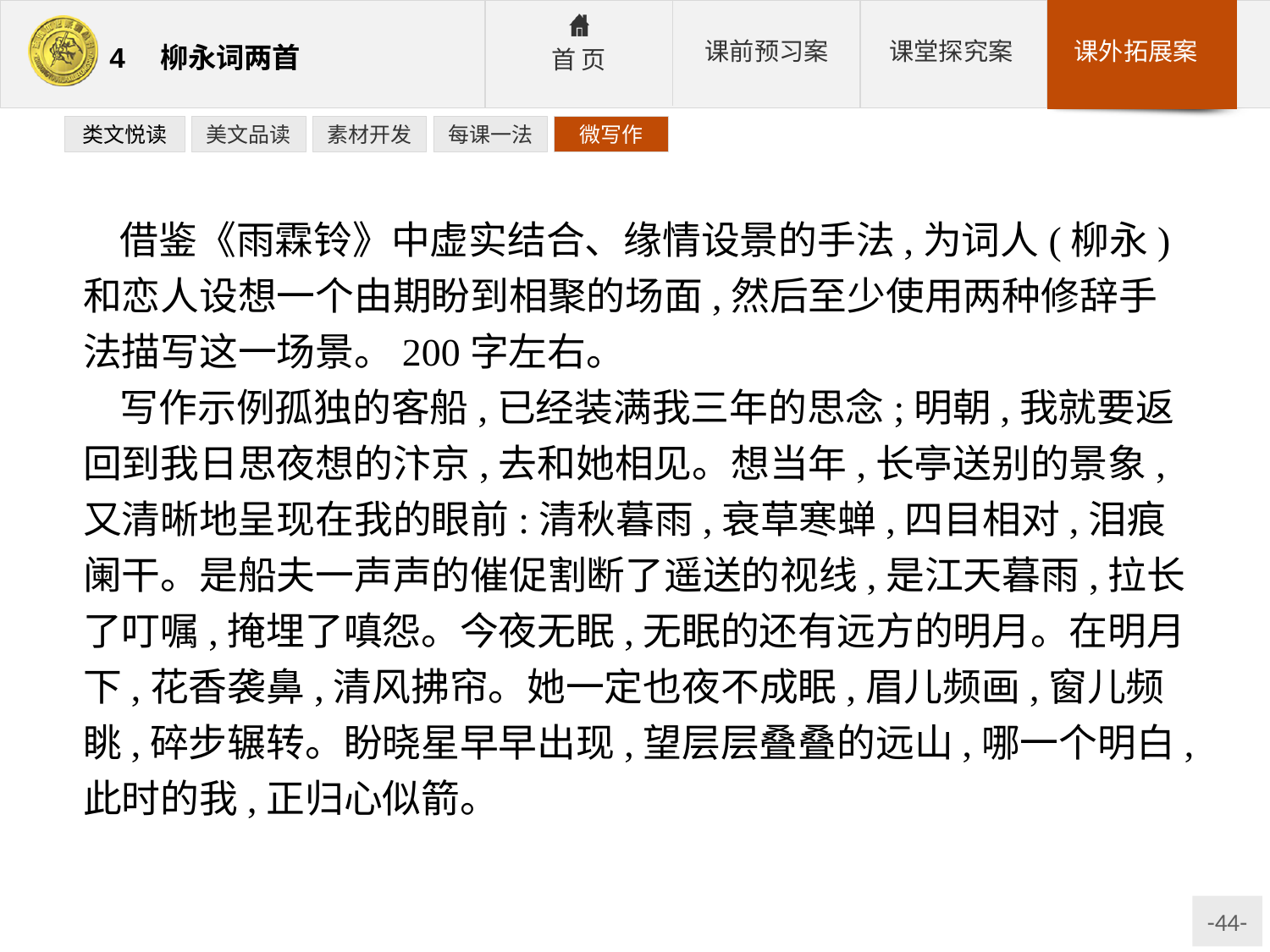

类文悦读
美文品读
素材开发
每课一法
微写作
借鉴《雨霖铃》中虚实结合、缘情设景的手法,为词人(柳永)和恋人设想一个由期盼到相聚的场面,然后至少使用两种修辞手法描写这一场景。200字左右。
写作示例孤独的客船,已经装满我三年的思念;明朝,我就要返回到我日思夜想的汴京,去和她相见。想当年,长亭送别的景象,又清晰地呈现在我的眼前:清秋暮雨,衰草寒蝉,四目相对,泪痕阑干。是船夫一声声的催促割断了遥送的视线,是江天暮雨,拉长了叮嘱,掩埋了嗔怨。今夜无眠,无眠的还有远方的明月。在明月下,花香袭鼻,清风拂帘。她一定也夜不成眠,眉儿频画,窗儿频眺,碎步辗转。盼晓星早早出现,望层层叠叠的远山,哪一个明白,此时的我,正归心似箭。